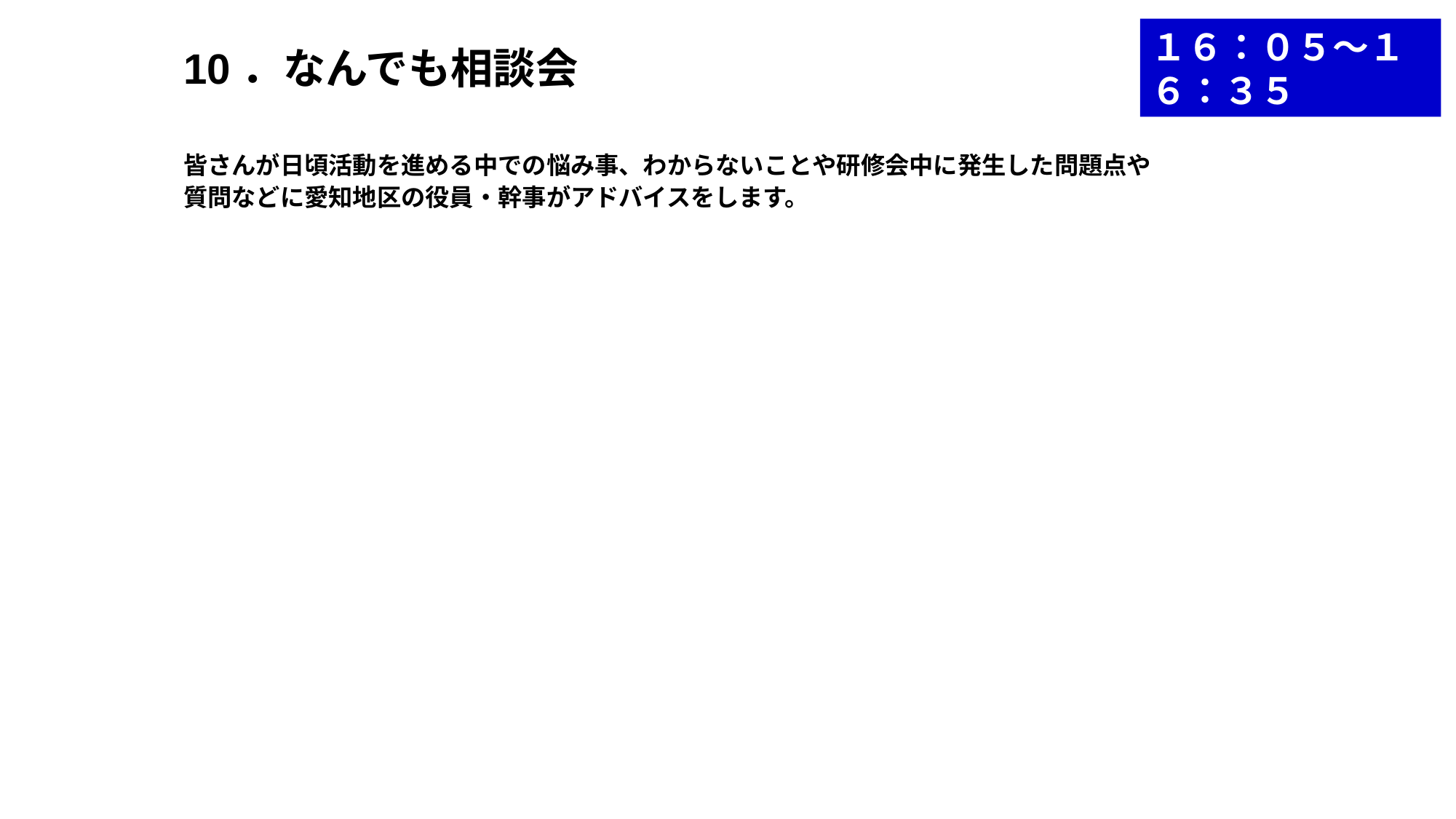

１６：０５～１６：３５
10．なんでも相談会

皆さんが日頃活動を進める中での悩み事、わからないことや研修会中に発生した問題点や
質問などに愛知地区の役員・幹事がアドバイスをします。